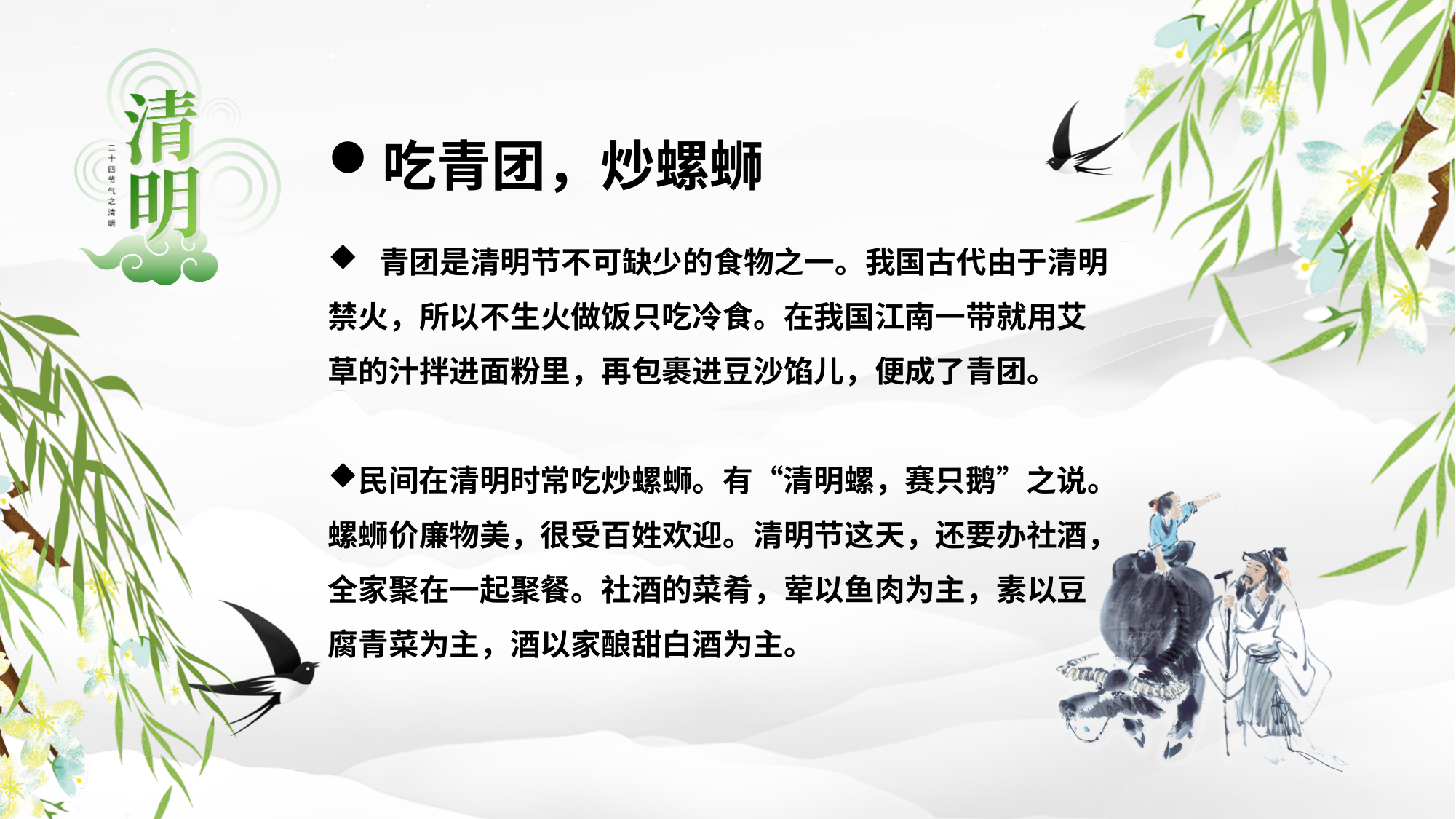

吃青团，炒螺蛳
  青团是清明节不可缺少的食物之一。我国古代由于清明禁火，所以不生火做饭只吃冷食。在我国江南一带就用艾草的汁拌进面粉里，再包裹进豆沙馅儿，便成了青团。

民间在清明时常吃炒螺蛳。有“清明螺，赛只鹅”之说。螺蛳价廉物美，很受百姓欢迎。清明节这天，还要办社酒，全家聚在一起聚餐。社酒的菜肴，荤以鱼肉为主，素以豆腐青菜为主，酒以家酿甜白酒为主。